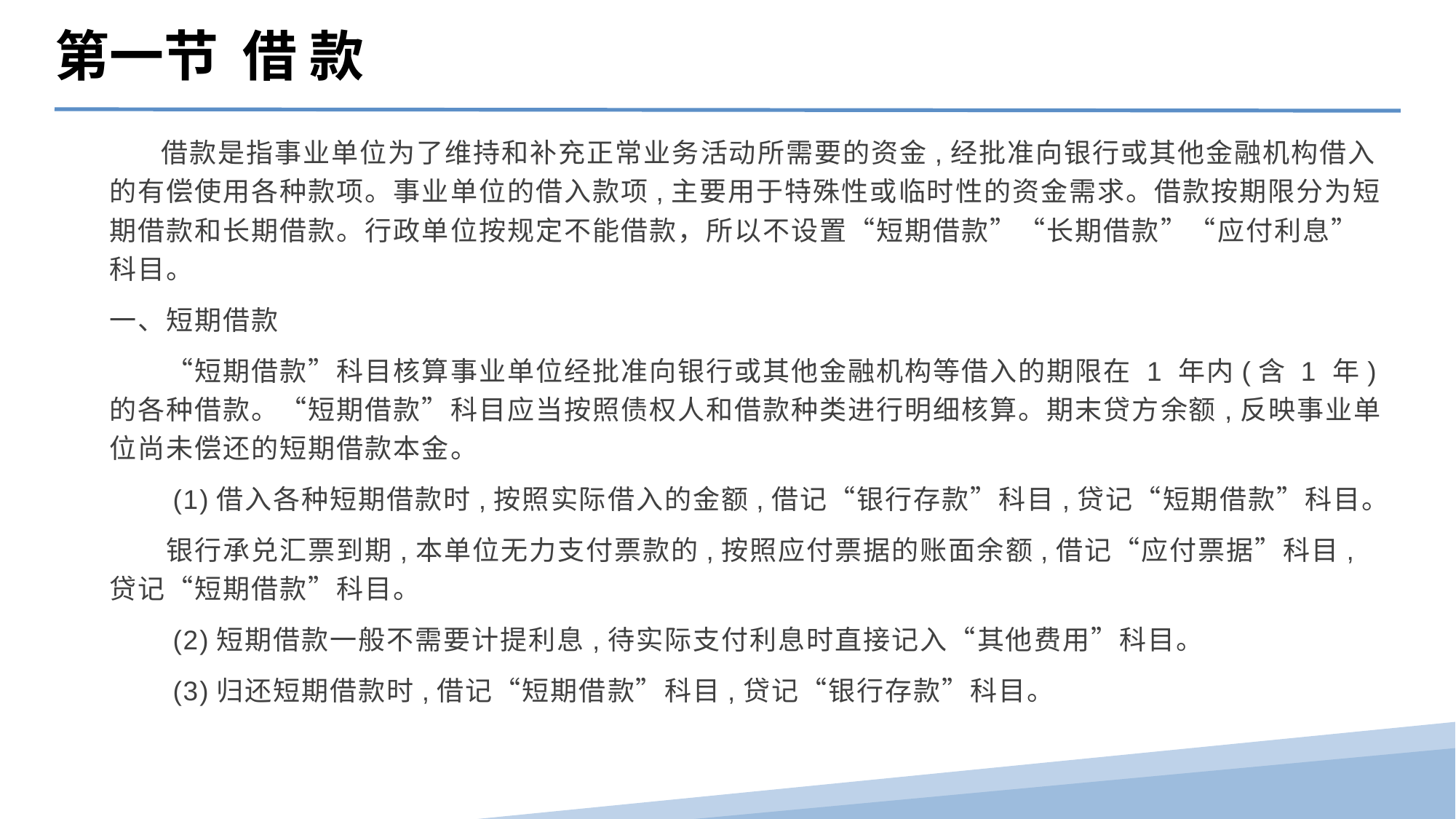

第一节  借 款
      借款是指事业单位为了维持和补充正常业务活动所需要的资金,经批准向银行或其他金融机构借入的有偿使用各种款项。事业单位的借入款项,主要用于特殊性或临时性的资金需求。借款按期限分为短期借款和长期借款。行政单位按规定不能借款，所以不设置“短期借款”“长期借款”“应付利息”科目。
一、短期借款
　　“短期借款”科目核算事业单位经批准向银行或其他金融机构等借入的期限在 1 年内(含 1 年)的各种借款。“短期借款”科目应当按照债权人和借款种类进行明细核算。期末贷方余额,反映事业单位尚未偿还的短期借款本金。
　　(1)借入各种短期借款时,按照实际借入的金额,借记“银行存款”科目,贷记“短期借款”科目。
　　银行承兑汇票到期,本单位无力支付票款的,按照应付票据的账面余额,借记“应付票据”科目,贷记“短期借款”科目。
　　(2)短期借款一般不需要计提利息,待实际支付利息时直接记入“其他费用”科目。
　　(3)归还短期借款时,借记“短期借款”科目,贷记“银行存款”科目。